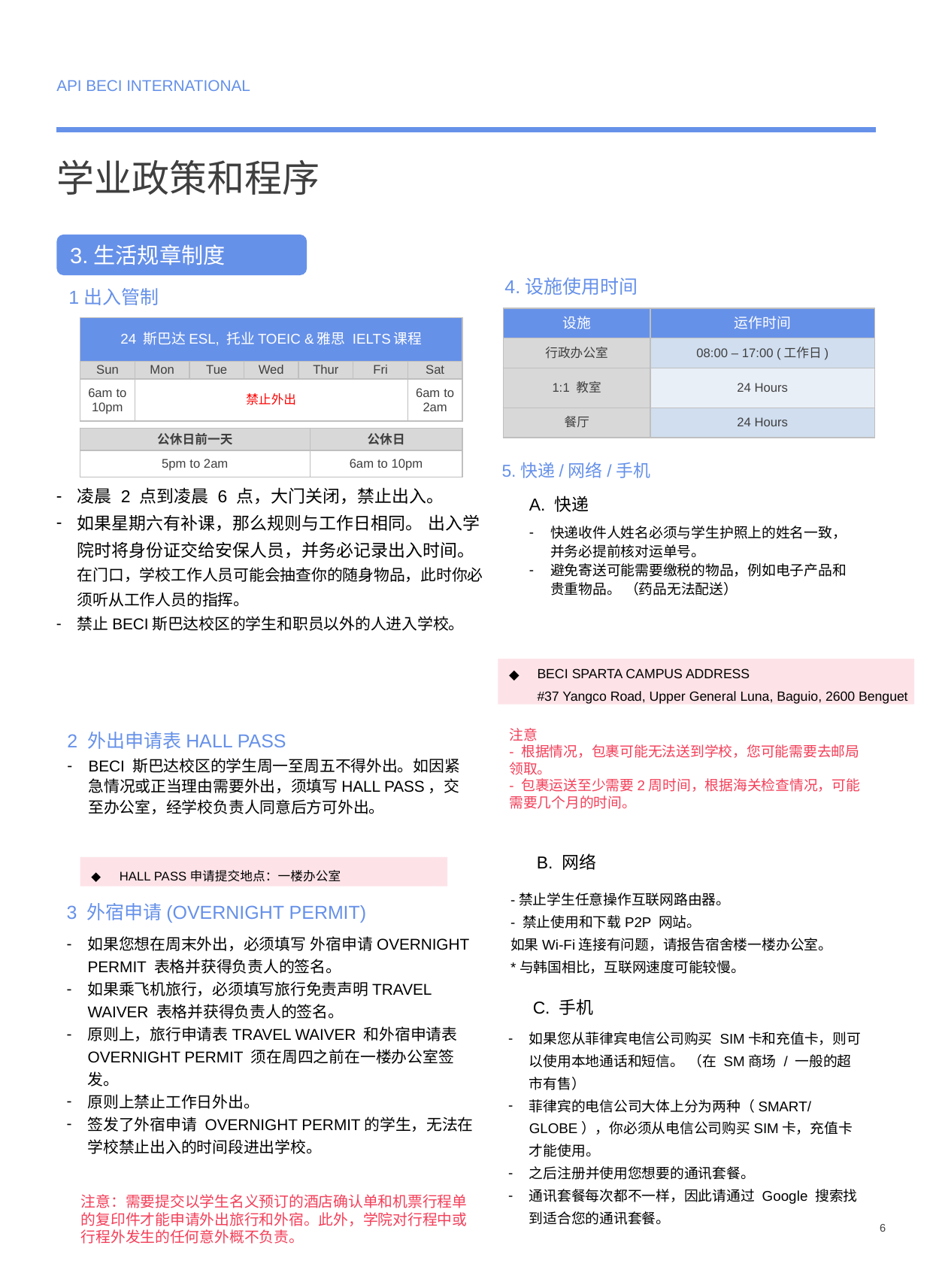

API BECI INTERNATIONAL

学业政策和程序
3.生活规章制度
4.设施使用时间
1出入管制
| 设施 | 运作时间 |
| --- | --- |
| 行政办公室 | 08:00 – 17:00 (工作日) |
| 1:1 教室 | 24 Hours |
| 餐厅 | 24 Hours |
| 24 斯巴达ESL, 托业TOEIC &雅思 IELTS课程 |  |  |  |  |  |  |
| --- | --- | --- | --- | --- | --- | --- |
| Sun | Mon | Tue | Wed | Thur | Fri | Sat |
| 6am to 10pm | 禁止外出 |  |  |  |  | 6am to 2am |
| 公休日前一天 | 公休日 |
| --- | --- |
| 5pm to 2am | 6am to 10pm |
5.快递/网络/手机
凌晨 2 点到凌晨 6 点，大门关闭，禁止出入。
如果星期六有补课，那么规则与工作日相同。 出入学院时将身份证交给安保人员，并务必记录出入时间。在门口，学校工作人员可能会抽查你的随身物品，此时你必须听从工作人员的指挥。
禁止BECI斯巴达校区的学生和职员以外的人进入学校。
A. 快递
快递收件人姓名必须与学生护照上的姓名一致，并务必提前核对运单号。
避免寄送可能需要缴税的物品，例如电子产品和贵重物品。 （药品无法配送）
BECI SPARTA CAMPUS ADDRESS
#37 Yangco Road, Upper General Luna, Baguio, 2600 Benguet
注意
- 根据情况，包裹可能无法送到学校，您可能需要去邮局领取。
- 包裹运送至少需要2周时间，根据海关检查情况，可能需要几个月的时间。
2 外出申请表HALL PASS
BECI 斯巴达校区的学生周一至周五不得外出。如因紧急情况或正当理由需要外出，须填写HALL PASS，交至办公室，经学校负责人同意后方可外出。
B. 网络
HALL PASS申请提交地点：一楼办公室
-禁止学生任意操作互联网路由器。
- 禁止使用和下载P2P 网站。
如果Wi-Fi连接有问题，请报告宿舍楼一楼办公室。
*与韩国相比，互联网速度可能较慢。
3 外宿申请(OVERNIGHT PERMIT)
如果您想在周末外出，必须填写 外宿申请OVERNIGHT PERMIT 表格并获得负责人的签名。
如果乘飞机旅行，必须填写旅行免责声明TRAVEL WAIVER 表格并获得负责人的签名。
原则上，旅行申请表TRAVEL WAIVER 和外宿申请表 OVERNIGHT PERMIT 须在周四之前在一楼办公室签发。
原则上禁止工作日外出。
签发了外宿申请 OVERNIGHT PERMIT的学生，无法在学校禁止出入的时间段进出学校。
 C. 手机
如果您从菲律宾电信公司购买 SIM卡和充值卡，则可以使用本地通话和短信。 （在 SM商场 / 一般的超市有售）
菲律宾的电信公司大体上分为两种（SMART/GLOBE），你必须从电信公司购买SIM卡，充值卡才能使用。
之后注册并使用您想要的通讯套餐。
通讯套餐每次都不一样，因此请通过 Google 搜索找到适合您的通讯套餐。
注意：需要提交以学生名义预订的酒店确认单和机票行程单的复印件才能申请外出旅行和外宿。此外，学院对行程中或行程外发生的任何意外概不负责。
6